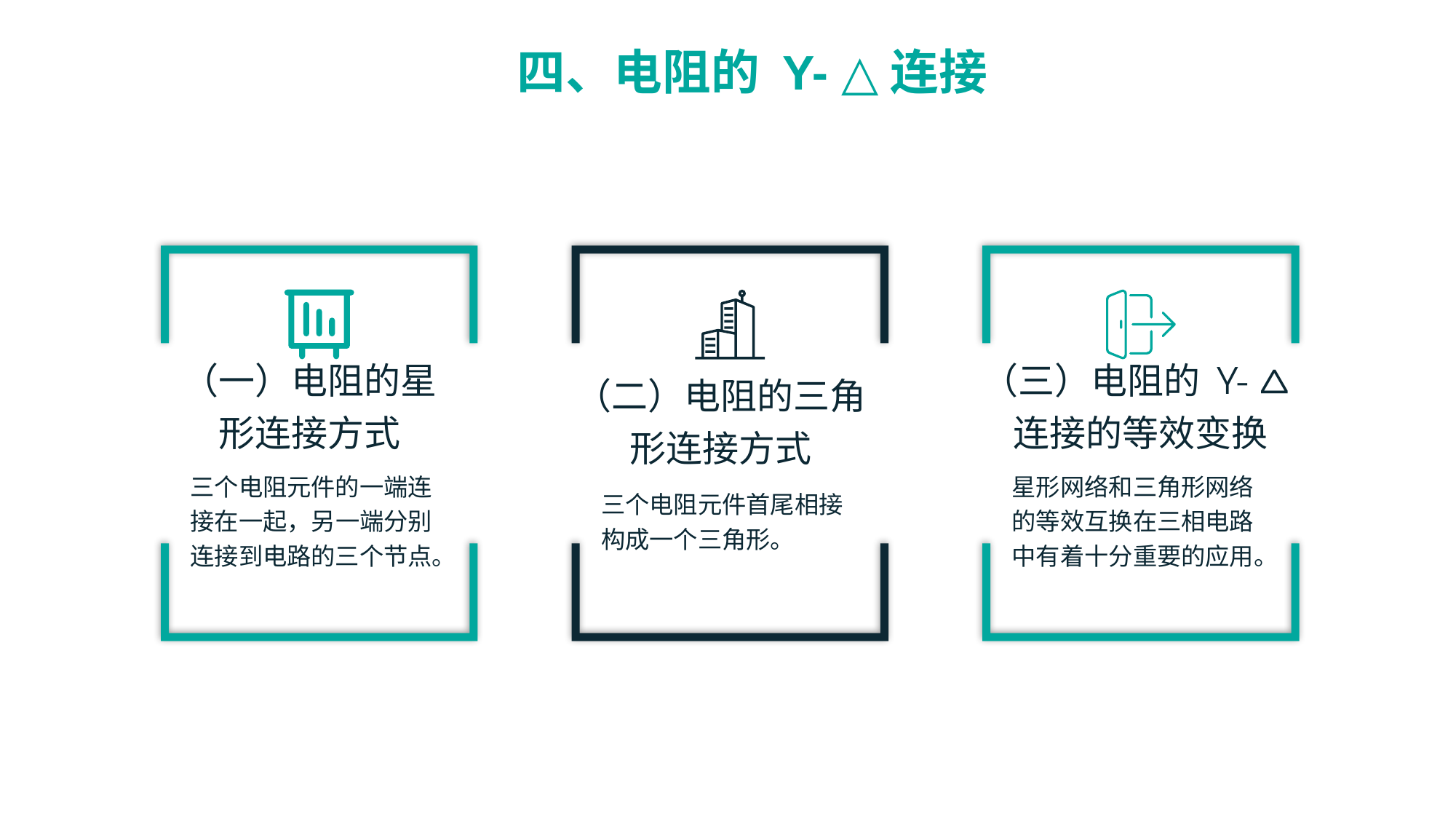

四、电阻的 Y- △连接

（一）电阻的星形连接方式
三个电阻元件的一端连接在一起，另一端分别
连接到电路的三个节点。

（二）电阻的三角形连接方式
三个电阻元件首尾相接构成一个三角形。

（三）电阻的 Y- △连接的等效变换
星形网络和三角形网络的等效互换在三相电路中有着十分重要的应用。